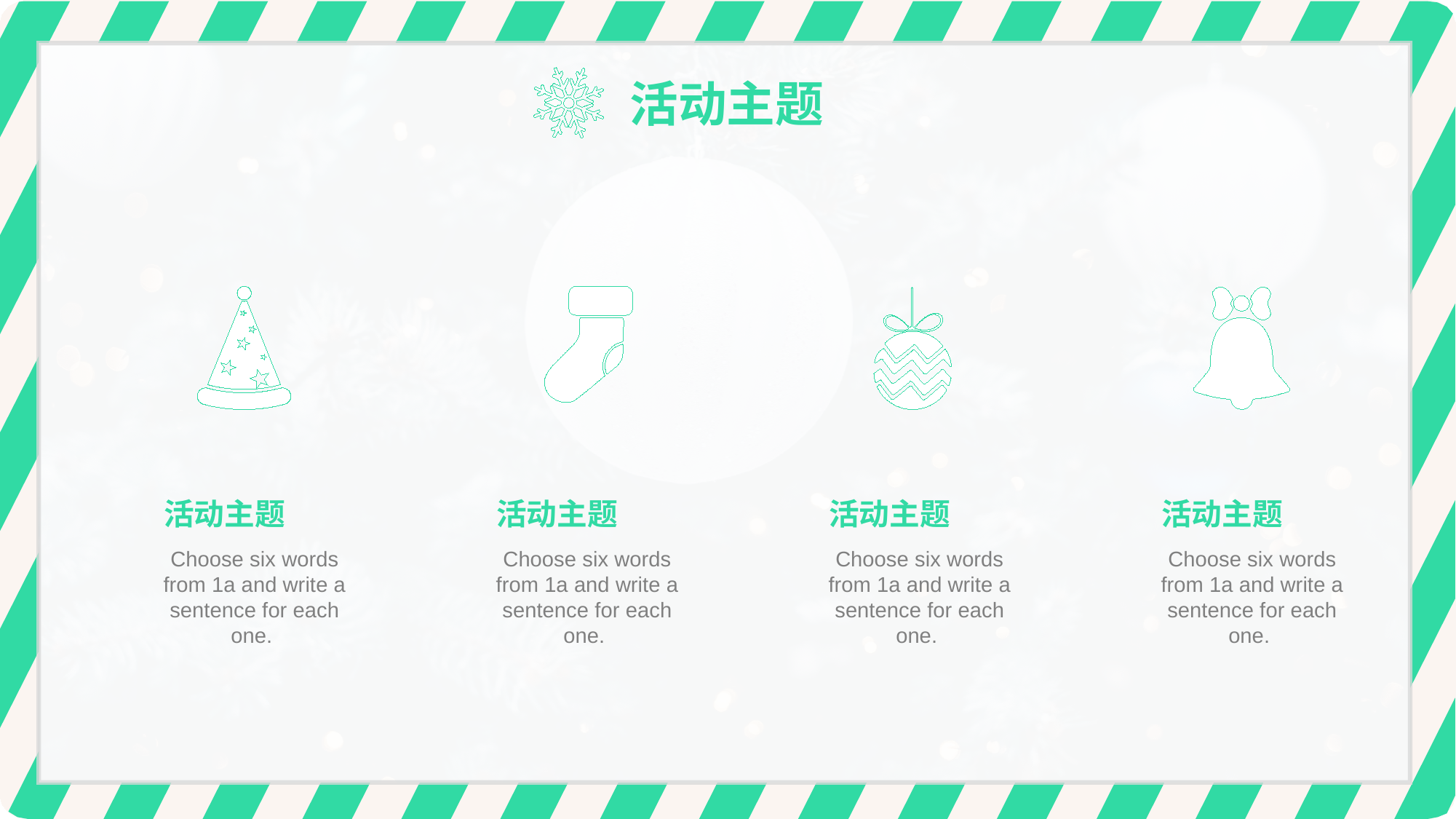

活动主题

活动主题
活动主题
活动主题
活动主题
Choose six words from 1a and write a sentence for each one.
Choose six words from 1a and write a sentence for each one.
Choose six words from 1a and write a sentence for each one.
Choose six words from 1a and write a sentence for each one.